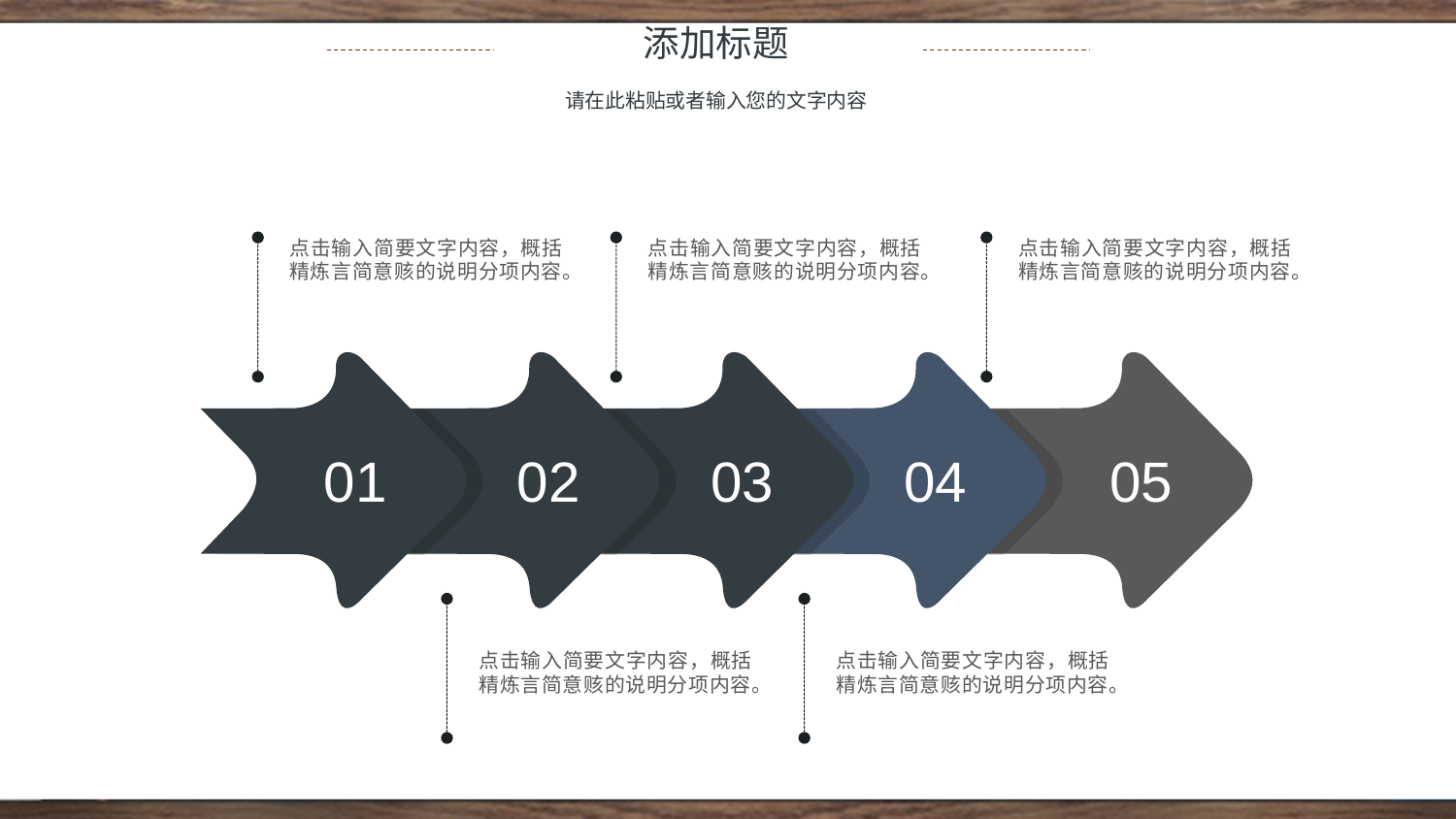

添加标题
请在此粘贴或者输入您的文字内容
点击输入简要文字内容，概括精炼言简意赅的说明分项内容。
点击输入简要文字内容，概括精炼言简意赅的说明分项内容。
点击输入简要文字内容，概括精炼言简意赅的说明分项内容。

01

02

03

04

05
点击输入简要文字内容，概括精炼言简意赅的说明分项内容。
点击输入简要文字内容，概括精炼言简意赅的说明分项内容。